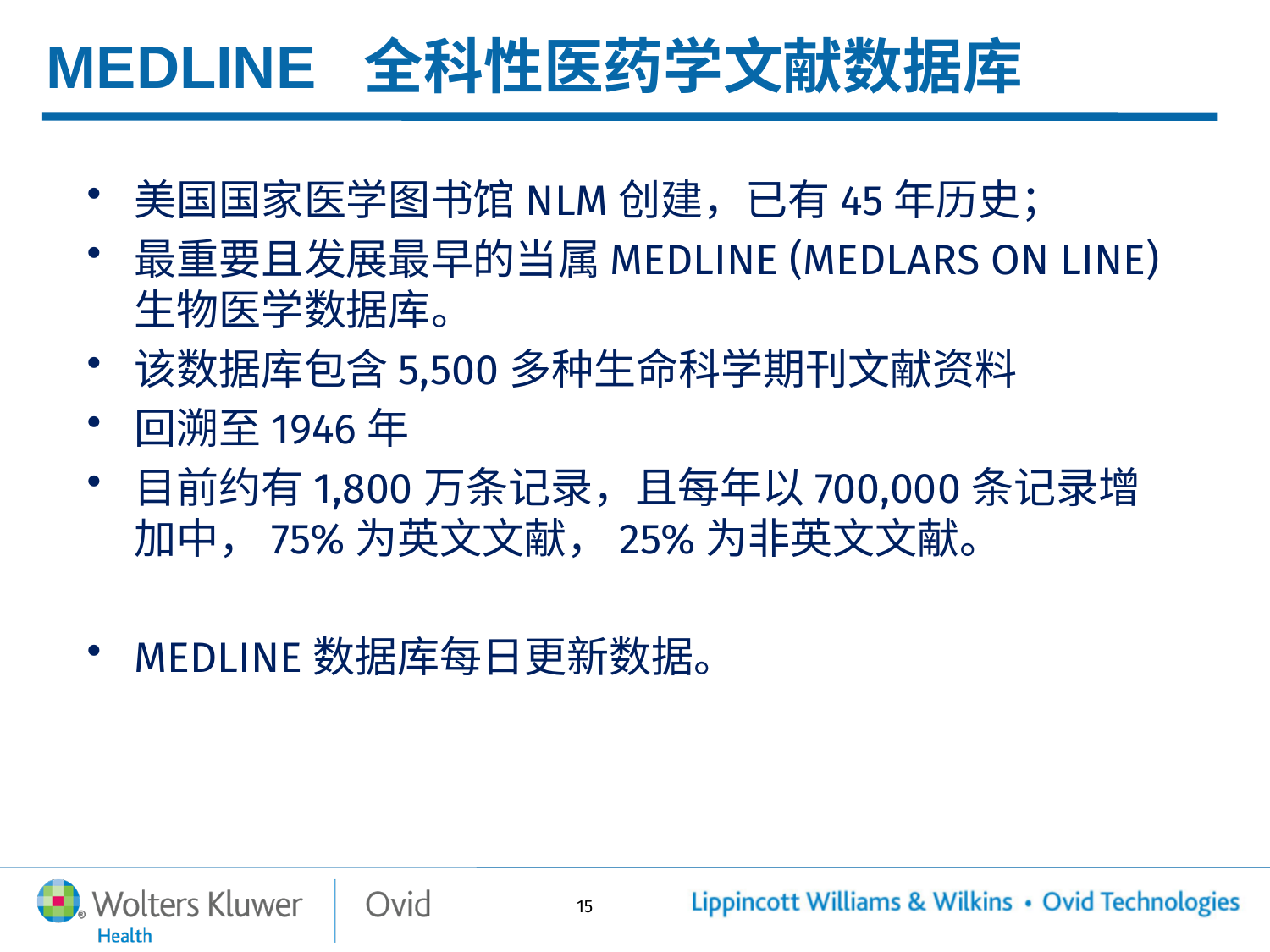

# MEDLINE  全科性医药学文献数据库
美国国家医学图书馆NLM创建，已有45年历史；
最重要且发展最早的当属MEDLINE (MEDLARS ON LINE) 生物医学数据库。
该数据库包含5,500多种生命科学期刊文献资料
回溯至1946年
目前约有1,800万条记录，且每年以700,000条记录增加中，75%为英文文献，25%为非英文文献。

MEDLINE数据库每日更新数据。